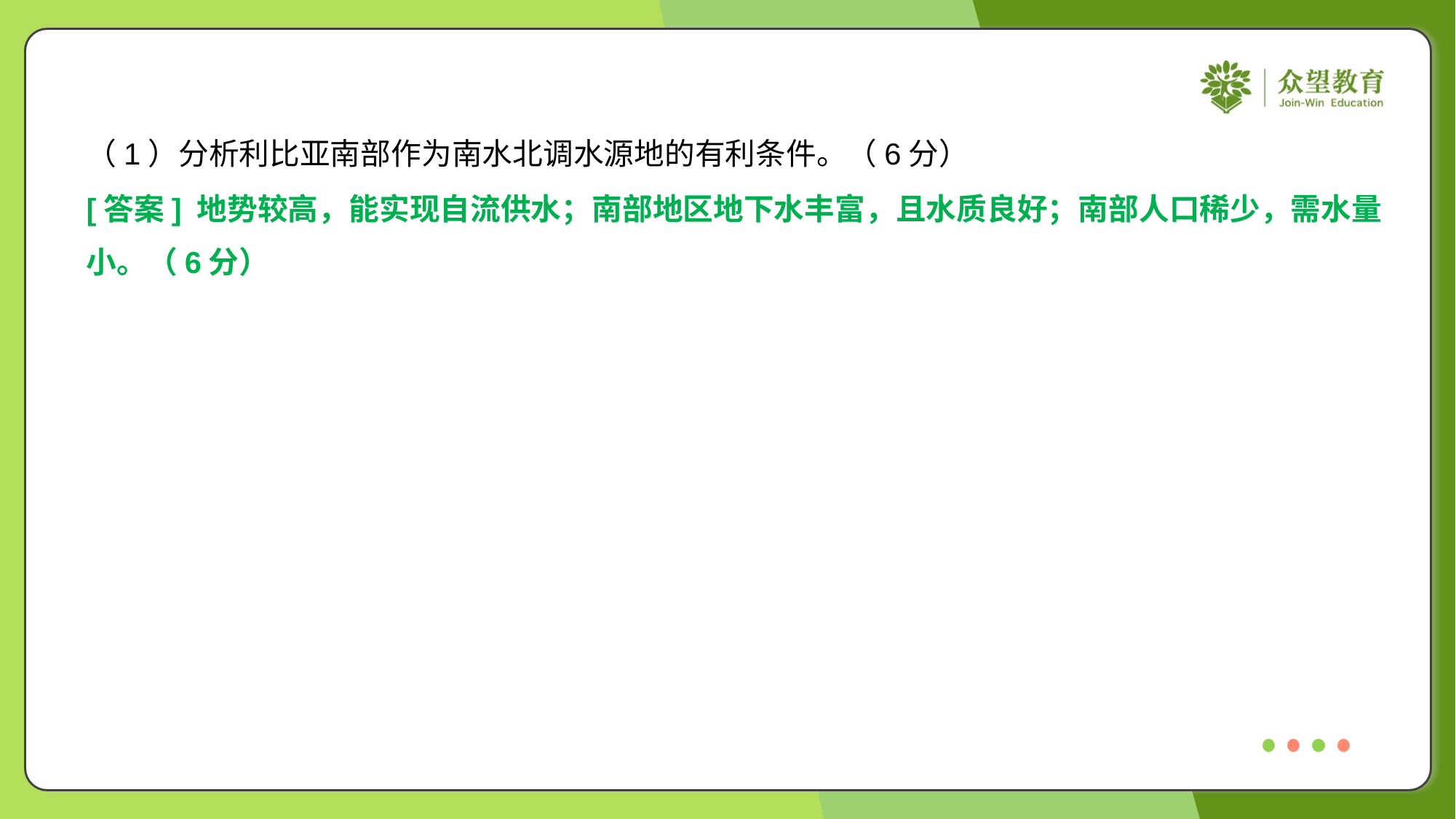

（1）分析利比亚南部作为南水北调水源地的有利条件。（6分）
[答案] 地势较高，能实现自流供水；南部地区地下水丰富，且水质良好；南部人口稀少，需水量
小。（6分）